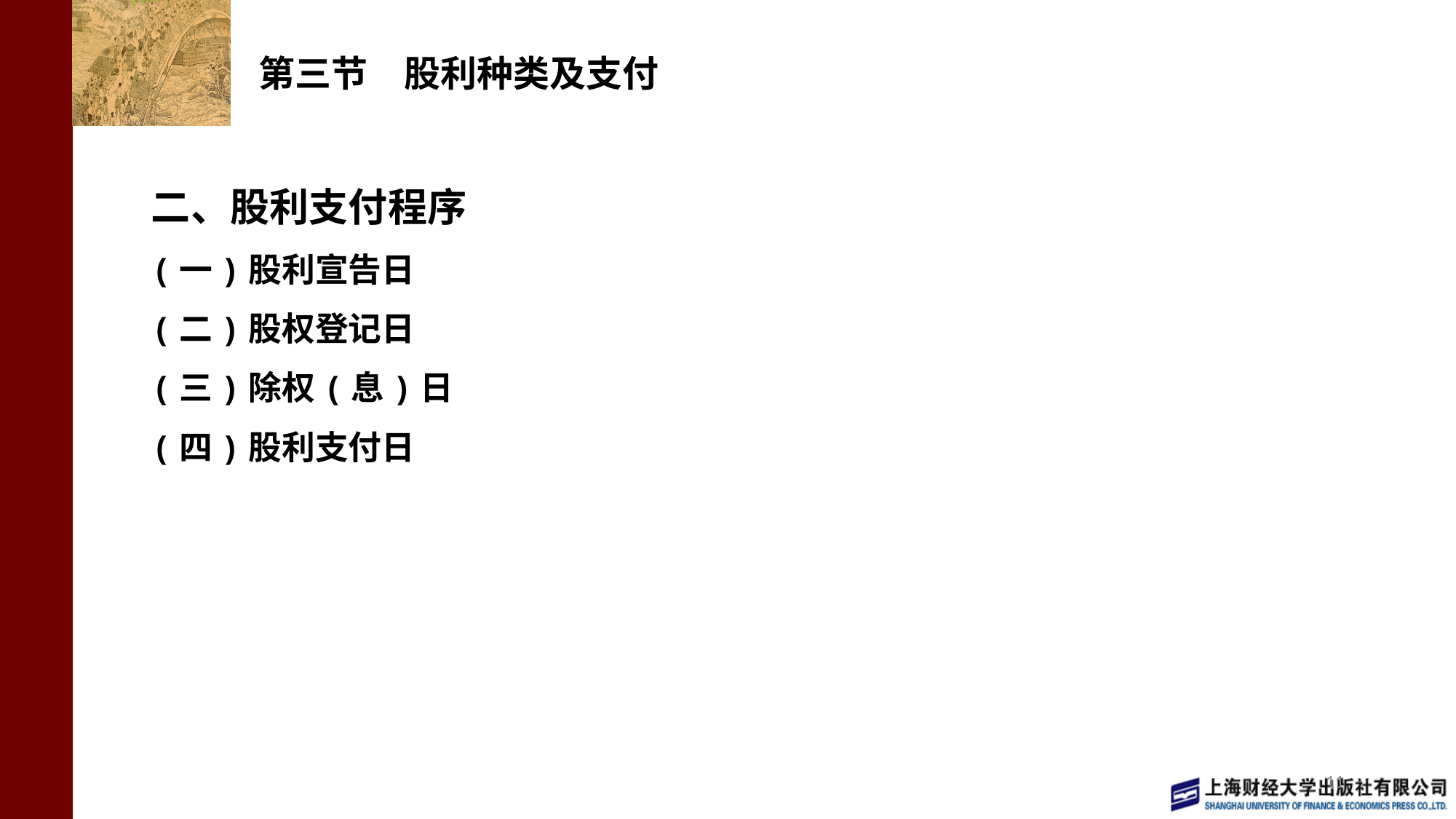

# 第三节　股利种类及支付
二、股利支付程序
(一)股利宣告日
(二)股权登记日
(三)除权(息)日
(四)股利支付日

11